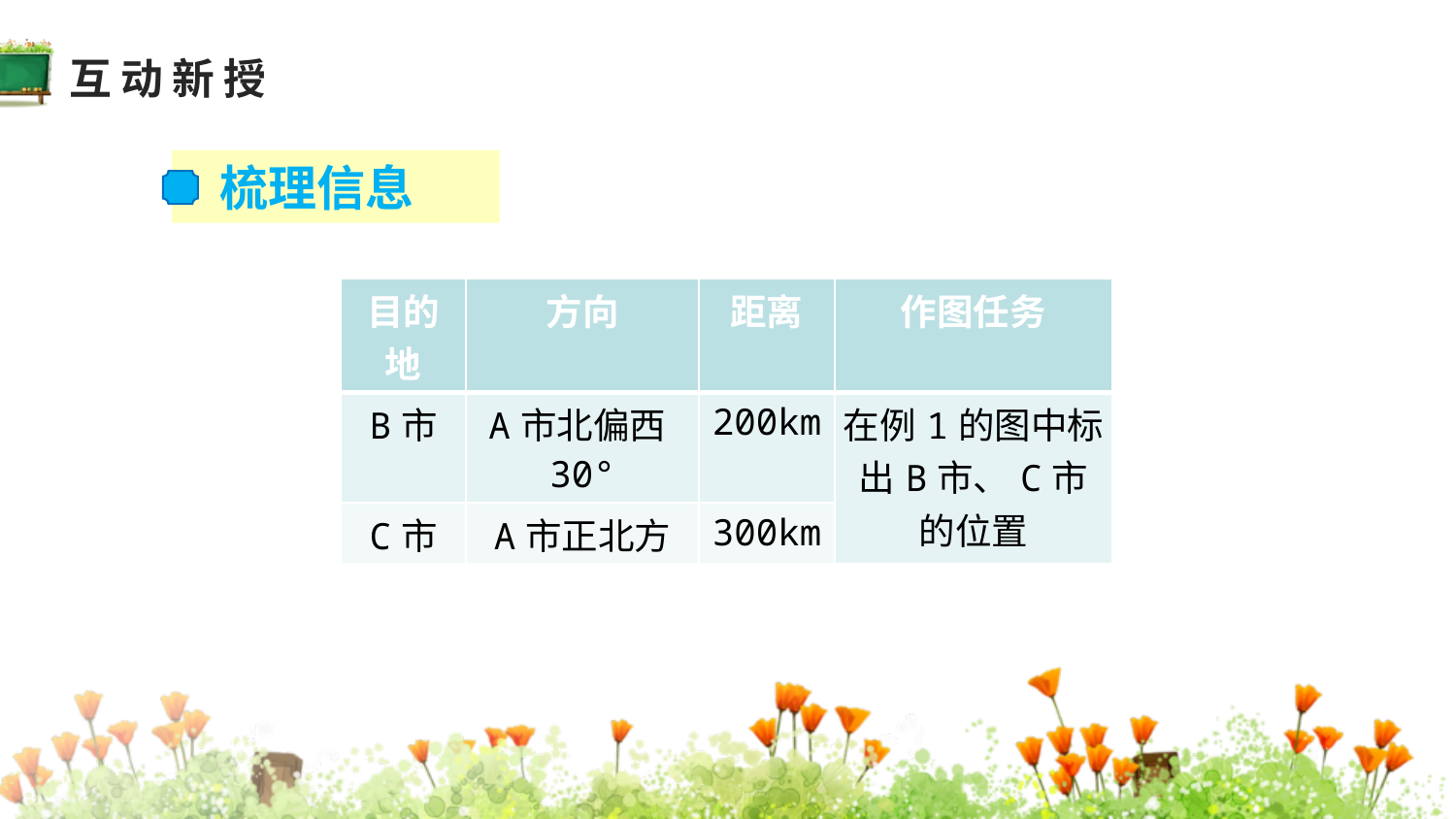

互动新授
  梳理信息

| 目的地 | 方向 | 距离 | 作图任务 |
| --- | --- | --- | --- |
| B市 | A市北偏西30° | 200km | 在例1的图中标出B市、C市的位置 |
| C市 | A市正北方 | 300km |  |